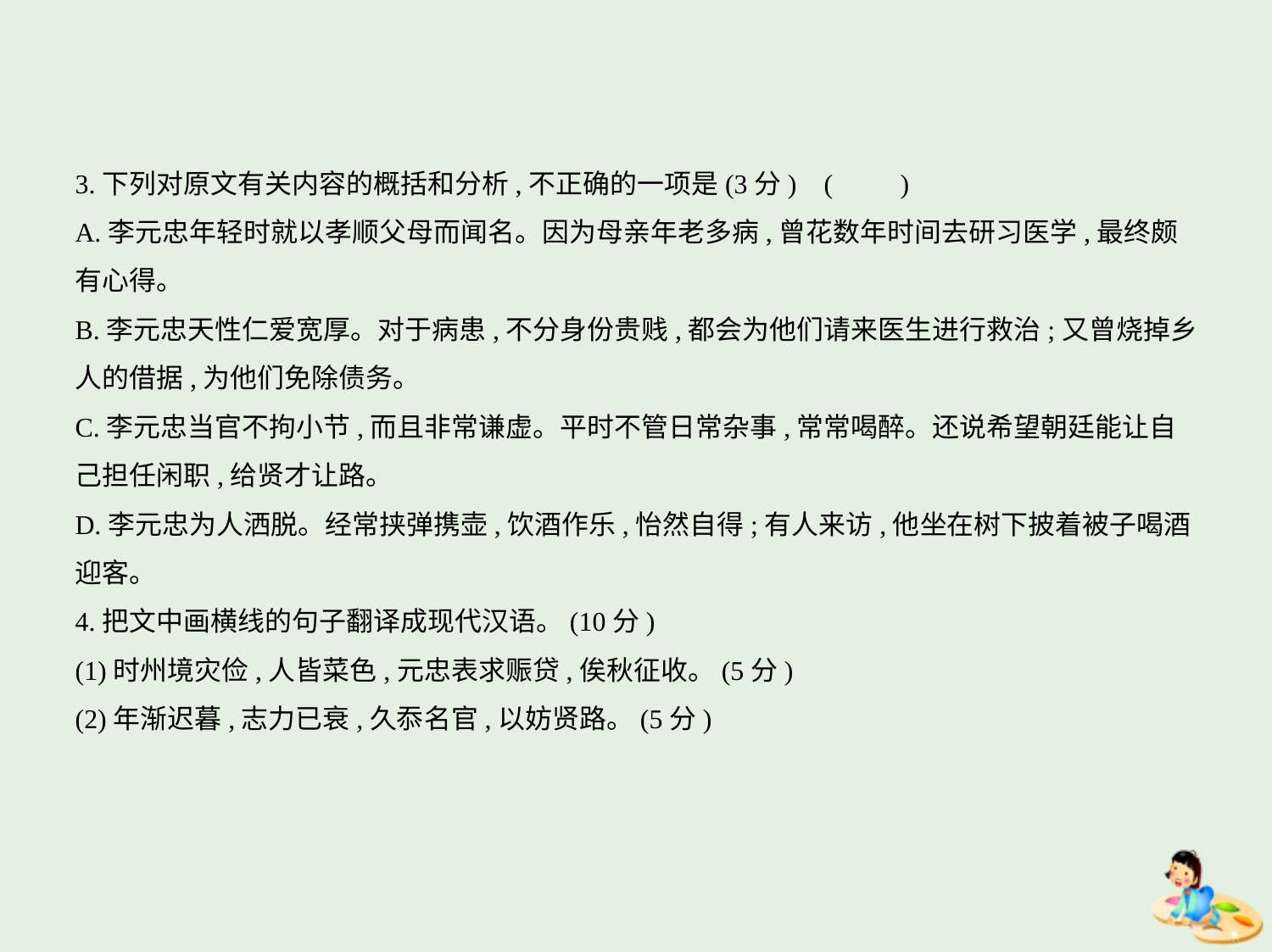

3.下列对原文有关内容的概括和分析,不正确的一项是(3分) (　　)
A.李元忠年轻时就以孝顺父母而闻名。因为母亲年老多病,曾花数年时间去研习医学,最终颇
有心得。
B.李元忠天性仁爱宽厚。对于病患,不分身份贵贱,都会为他们请来医生进行救治;又曾烧掉乡
人的借据,为他们免除债务。
C.李元忠当官不拘小节,而且非常谦虚。平时不管日常杂事,常常喝醉。还说希望朝廷能让自
己担任闲职,给贤才让路。
D.李元忠为人洒脱。经常挟弹携壶,饮酒作乐,怡然自得;有人来访,他坐在树下披着被子喝酒
迎客。
4.把文中画横线的句子翻译成现代汉语。(10分)
(1)时州境灾俭,人皆菜色,元忠表求赈贷,俟秋征收。(5分)
(2)年渐迟暮,志力已衰,久忝名官,以妨贤路。(5分)